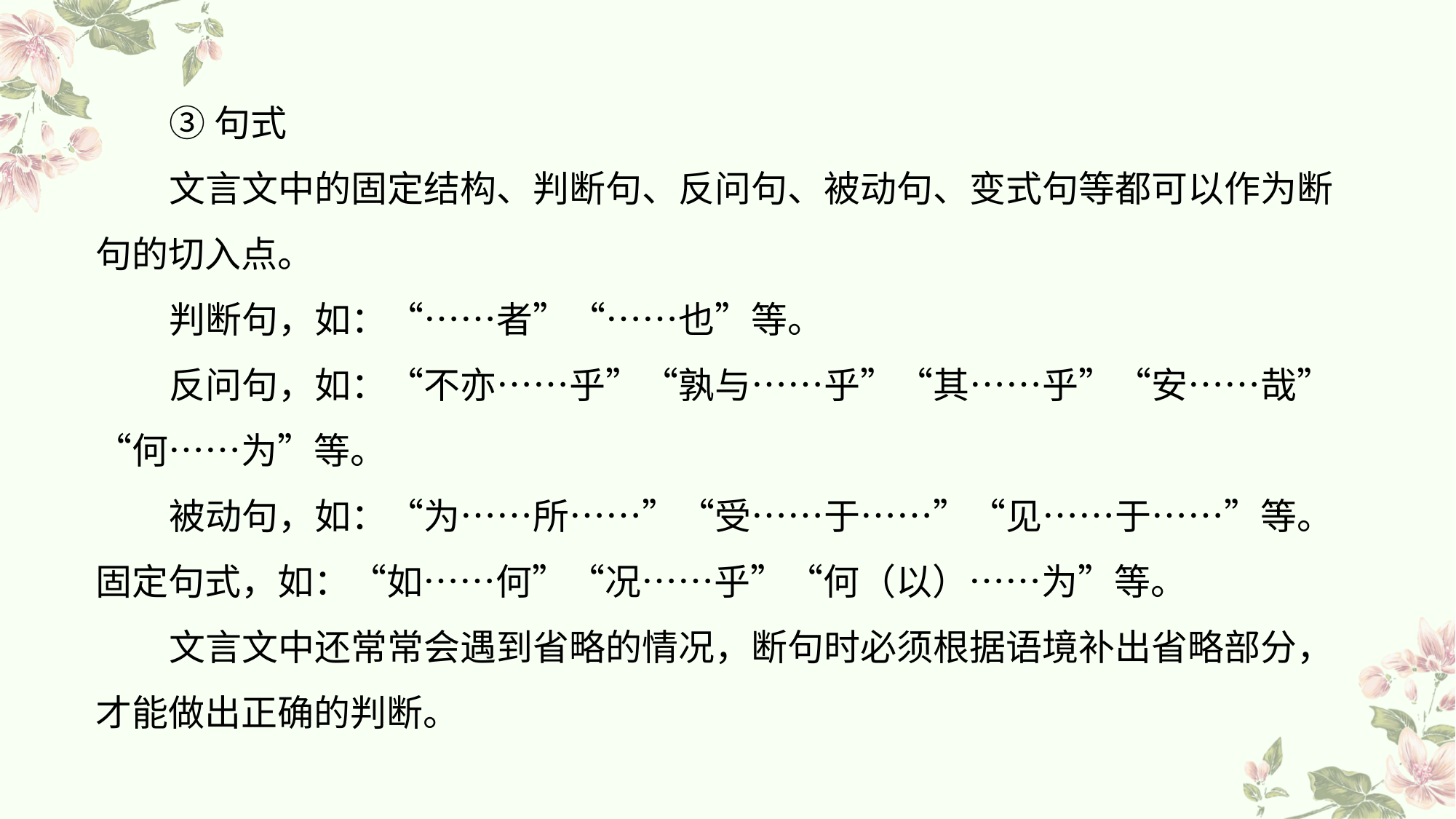

③句式
文言文中的固定结构、判断句、反问句、被动句、变式句等都可以作为断句的切入点。
判断句，如：“……者”“……也”等。
反问句，如：“不亦……乎”“孰与……乎”“其……乎”“安……哉”“何……为”等。
被动句，如：“为……所……”“受……于……”“见……于……”等。固定句式，如：“如……何”“况……乎”“何（以）……为”等。
文言文中还常常会遇到省略的情况，断句时必须根据语境补出省略部分，才能做出正确的判断。